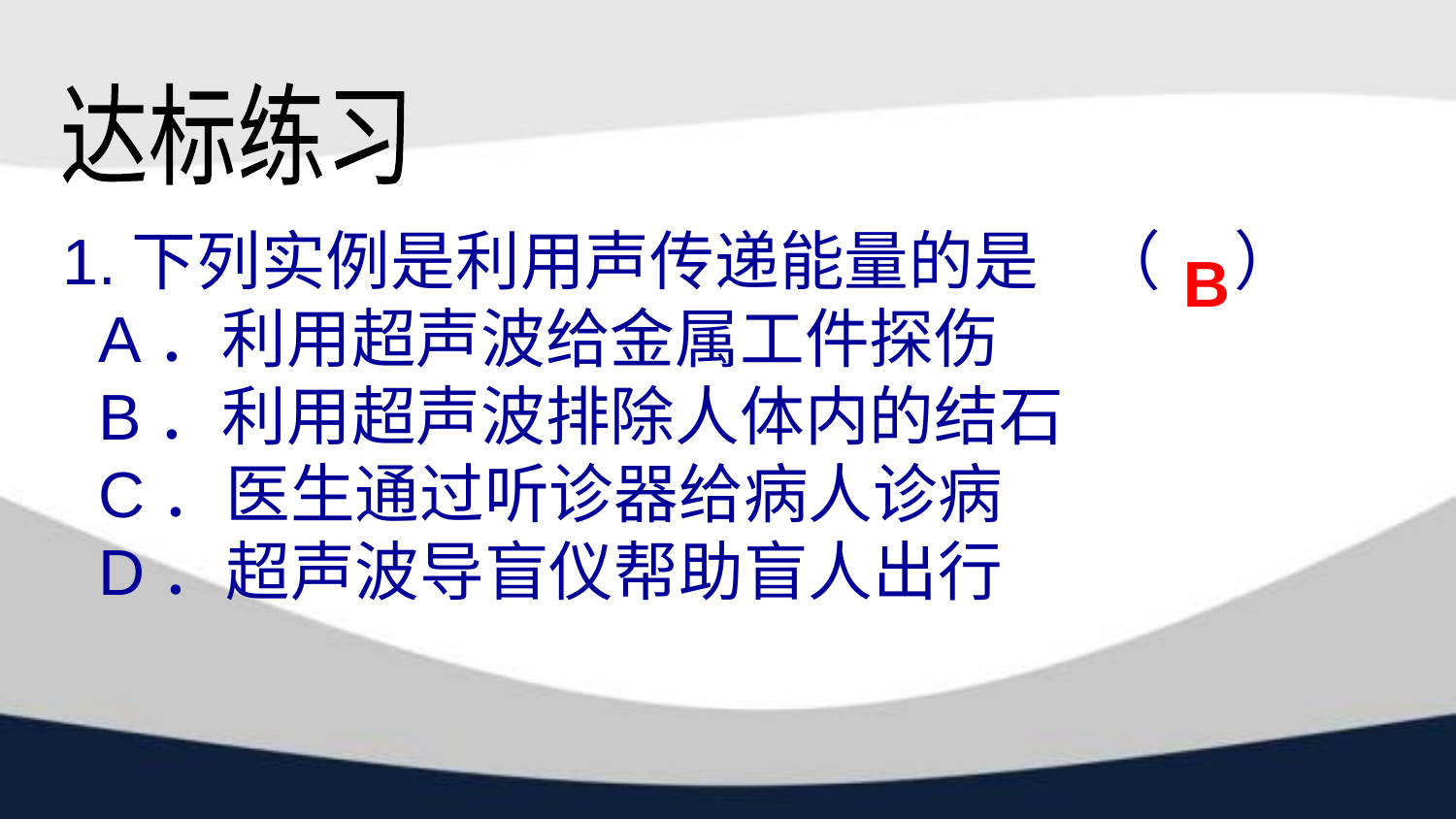

达标练习
1.下列实例是利用声传递能量的是    （     ）
  A．利用超声波给金属工件探伤
  B．利用超声波排除人体内的结石
  C．医生通过听诊器给病人诊病
  D．超声波导盲仪帮助盲人出行

B